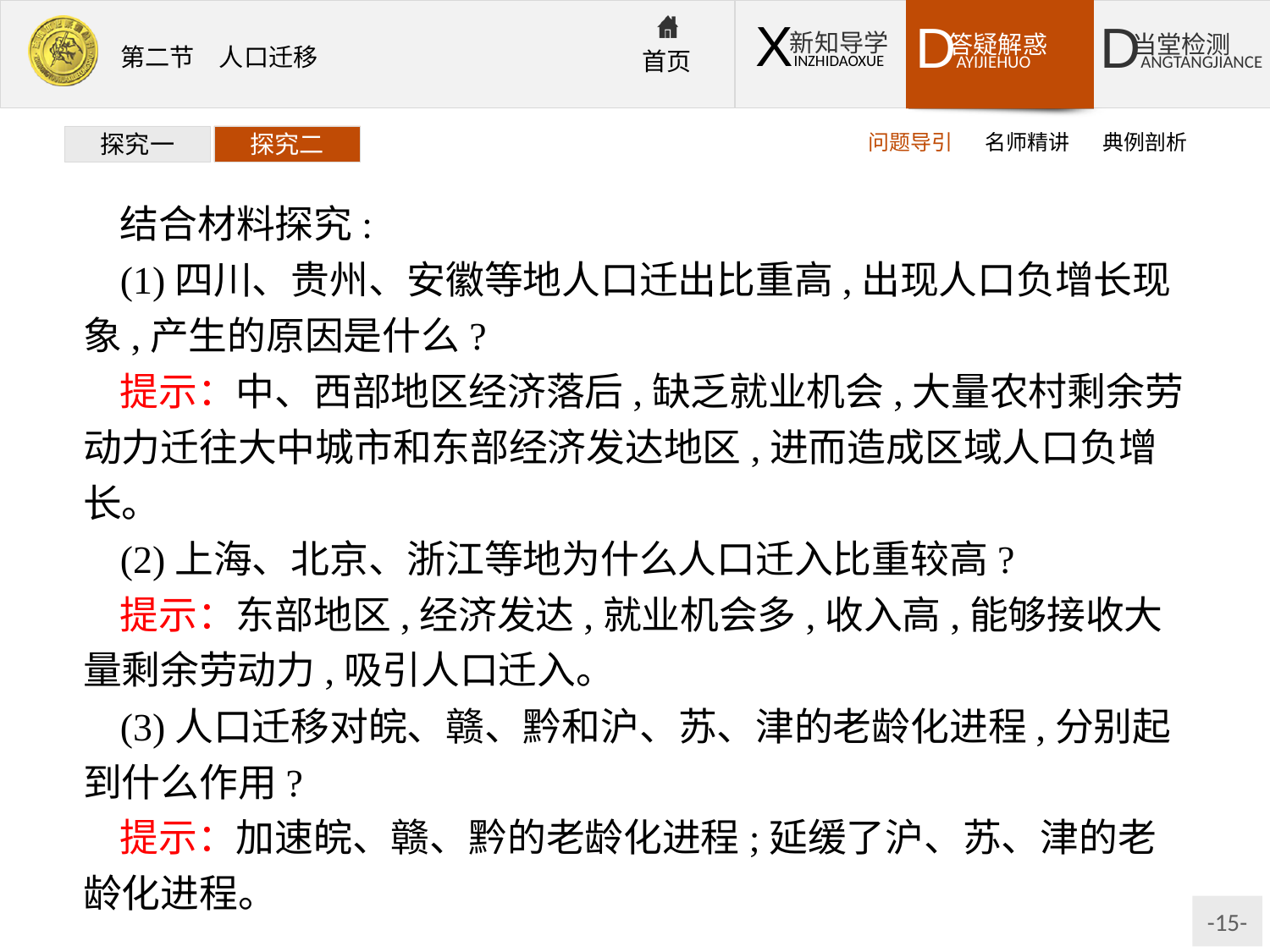

问题导引
名师精讲
典例剖析
探究一
探究二
结合材料探究:
(1)四川、贵州、安徽等地人口迁出比重高,出现人口负增长现象,产生的原因是什么?
提示：中、西部地区经济落后,缺乏就业机会,大量农村剩余劳动力迁往大中城市和东部经济发达地区,进而造成区域人口负增长。
(2)上海、北京、浙江等地为什么人口迁入比重较高?
提示：东部地区,经济发达,就业机会多,收入高,能够接收大量剩余劳动力,吸引人口迁入。
(3)人口迁移对皖、赣、黔和沪、苏、津的老龄化进程,分别起到什么作用?
提示：加速皖、赣、黔的老龄化进程;延缓了沪、苏、津的老龄化进程。